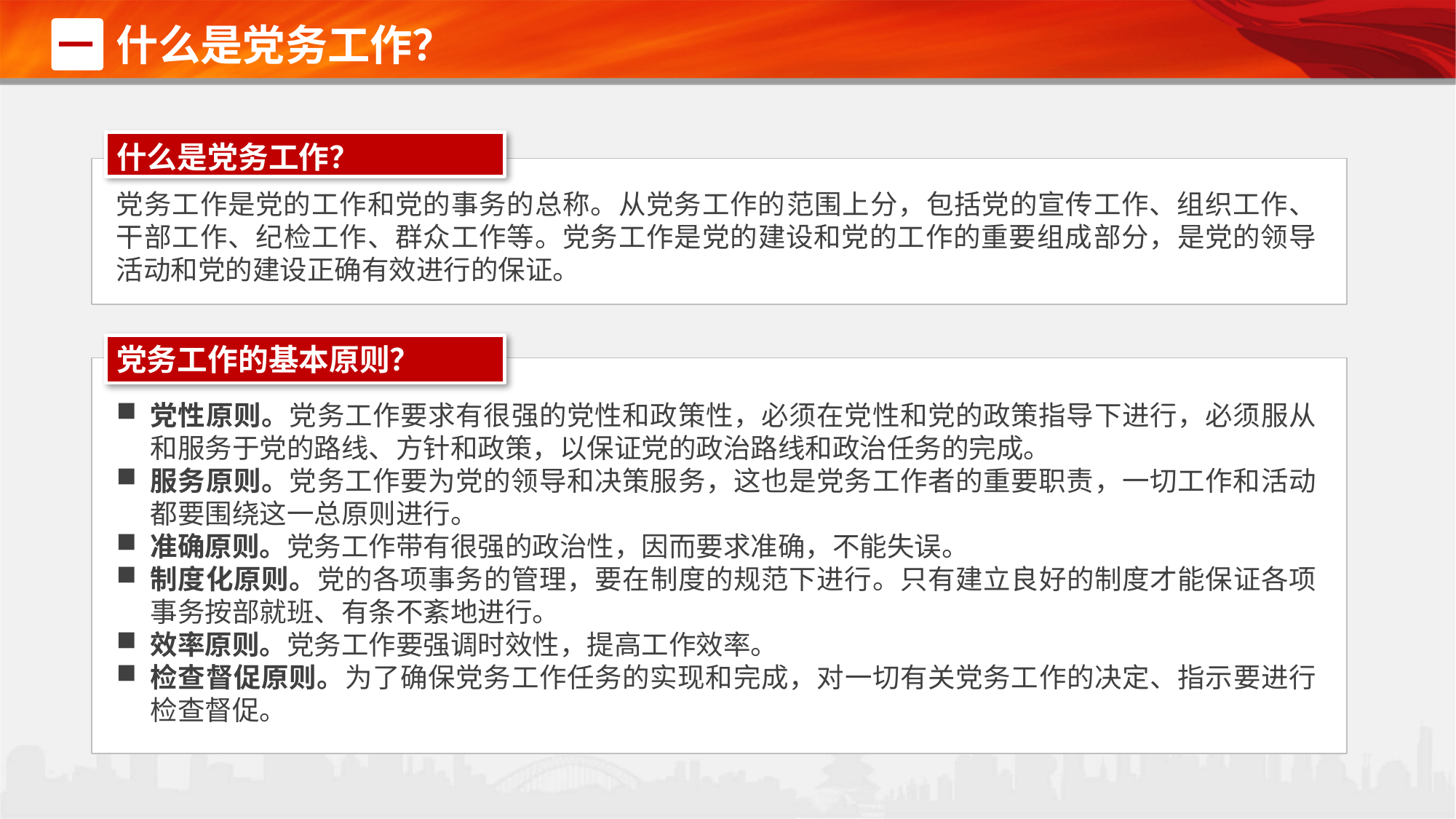

什么是党务工作？
一

什么是党务工作？

党务工作是党的工作和党的事务的总称。从党务工作的范围上分，包括党的宣传工作、组织工作、干部工作、纪检工作、群众工作等。党务工作是党的建设和党的工作的重要组成部分，是党的领导活动和党的建设正确有效进行的保证。
党务工作的基本原则？

党性原则。党务工作要求有很强的党性和政策性，必须在党性和党的政策指导下进行，必须服从和服务于党的路线、方针和政策，以保证党的政治路线和政治任务的完成。
服务原则。党务工作要为党的领导和决策服务，这也是党务工作者的重要职责，一切工作和活动都要围绕这一总原则进行。
准确原则。党务工作带有很强的政治性，因而要求准确，不能失误。
制度化原则。党的各项事务的管理，要在制度的规范下进行。只有建立良好的制度才能保证各项事务按部就班、有条不紊地进行。
效率原则。党务工作要强调时效性，提高工作效率。
检查督促原则。为了确保党务工作任务的实现和完成，对一切有关党务工作的决定、指示要进行检查督促。